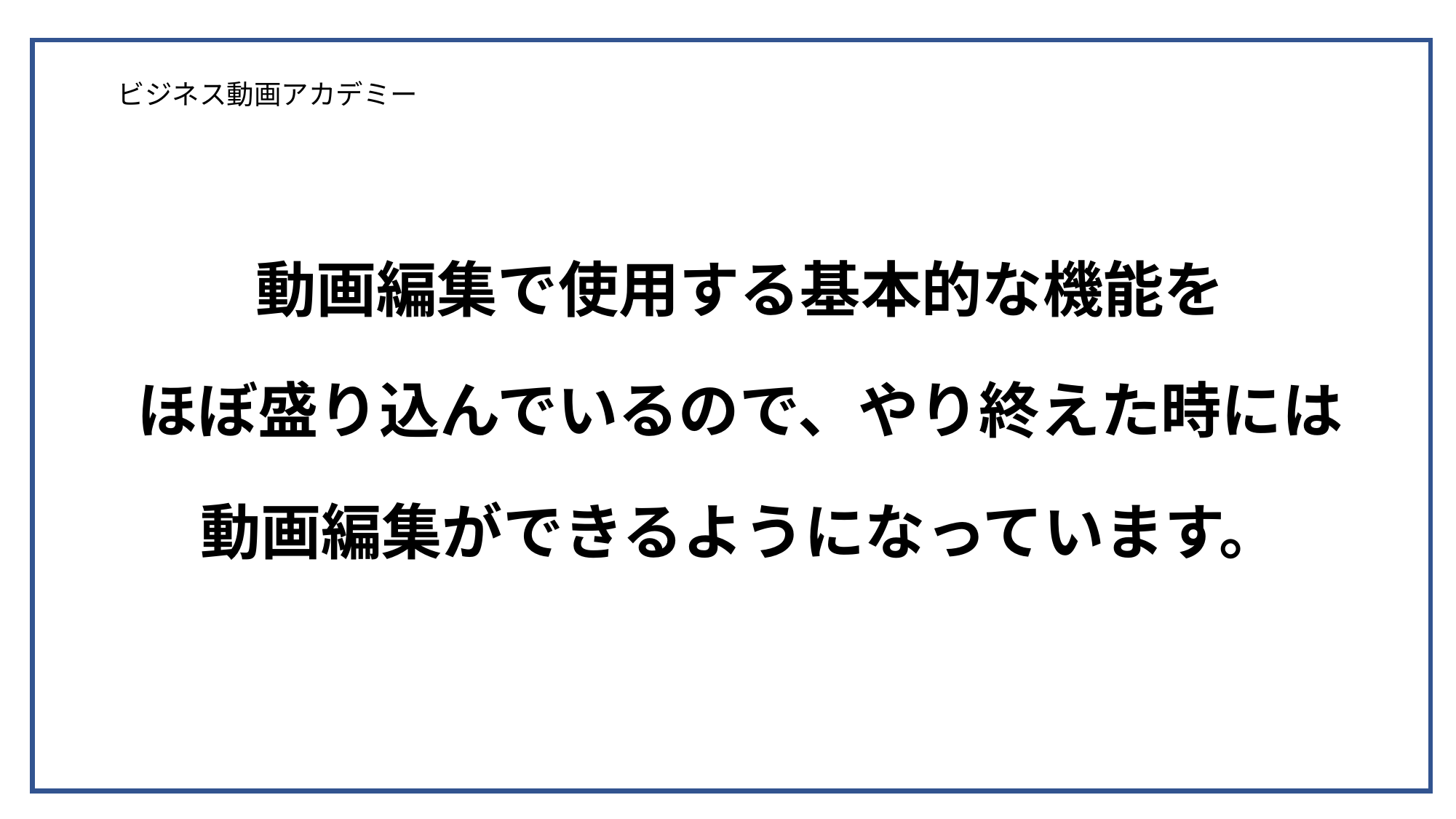

ビジネス動画アカデミー
#
動画編集で使用する基本的な機能を
ほぼ盛り込んでいるので、やり終えた時には
動画編集ができるようになっています。